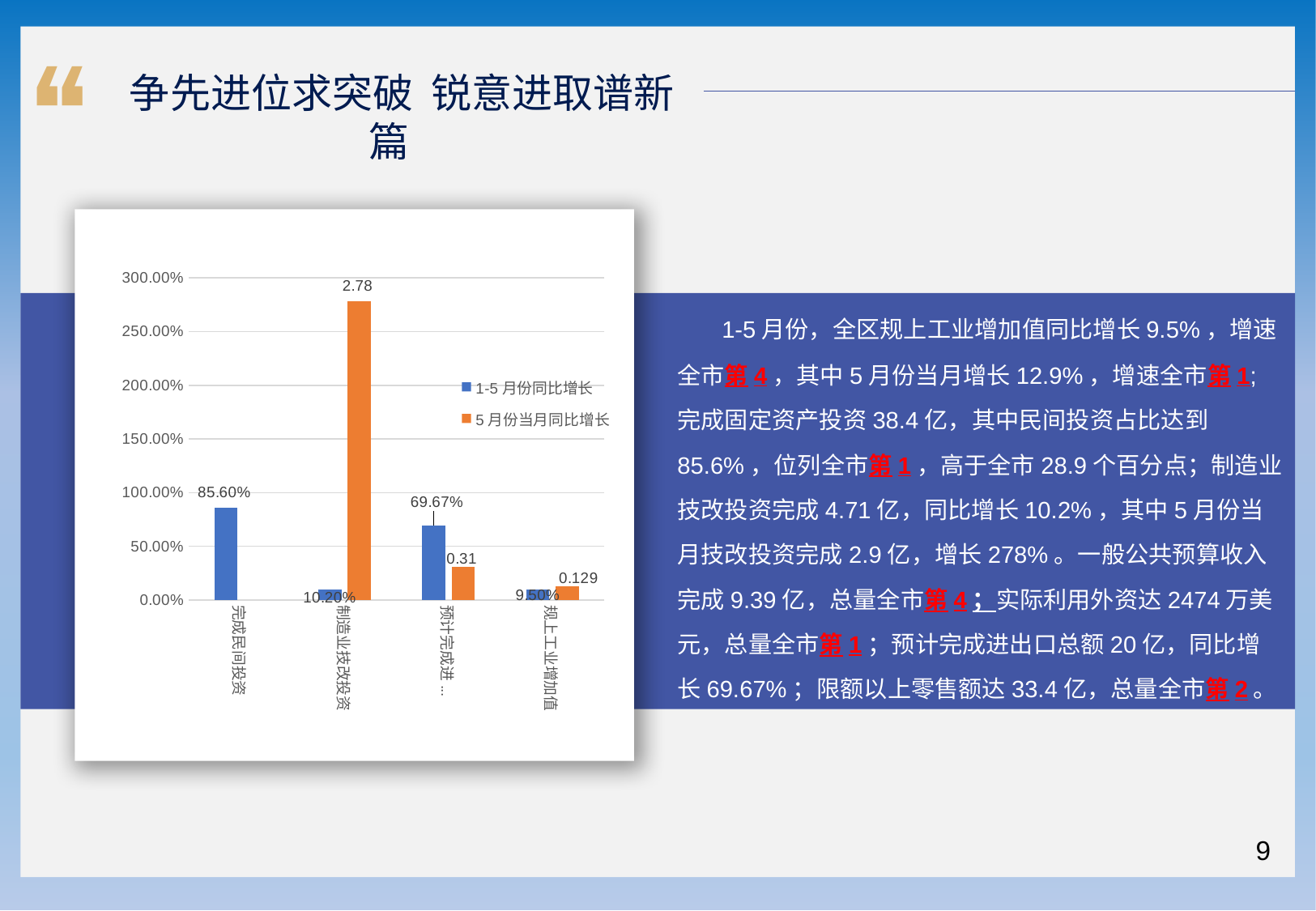

“
  争先进位求突破  锐意进取谱新篇

### Chart

| Category | 1-5月份同比增长 | 5月份当月同比增长 |
|---|---|---|
| 完成民间投资 | 0.856 | None |
| 制造业技改投资 | 0.102 | 2.78 |
| 预计完成进出口总额 | 0.6967 | 0.31 |
| 规上工业增加值 | 0.095 | 0.129 |
        1-5月份，全区规上工业增加值同比增长9.5%，增速全市第4，其中5月份当月增长12.9%，增速全市第1;完成固定资产投资38.4亿，其中民间投资占比达到85.6%，位列全市第1，高于全市28.9个百分点；制造业技改投资完成4.71亿，同比增长10.2%，其中5月份当月技改投资完成2.9亿，增长278%。一般公共预算收入完成9.39亿，总量全市第4；实际利用外资达2474万美元，总量全市第1；预计完成进出口总额20亿，同比增长69.67%；限额以上零售额达33.4亿，总量全市第2。
9